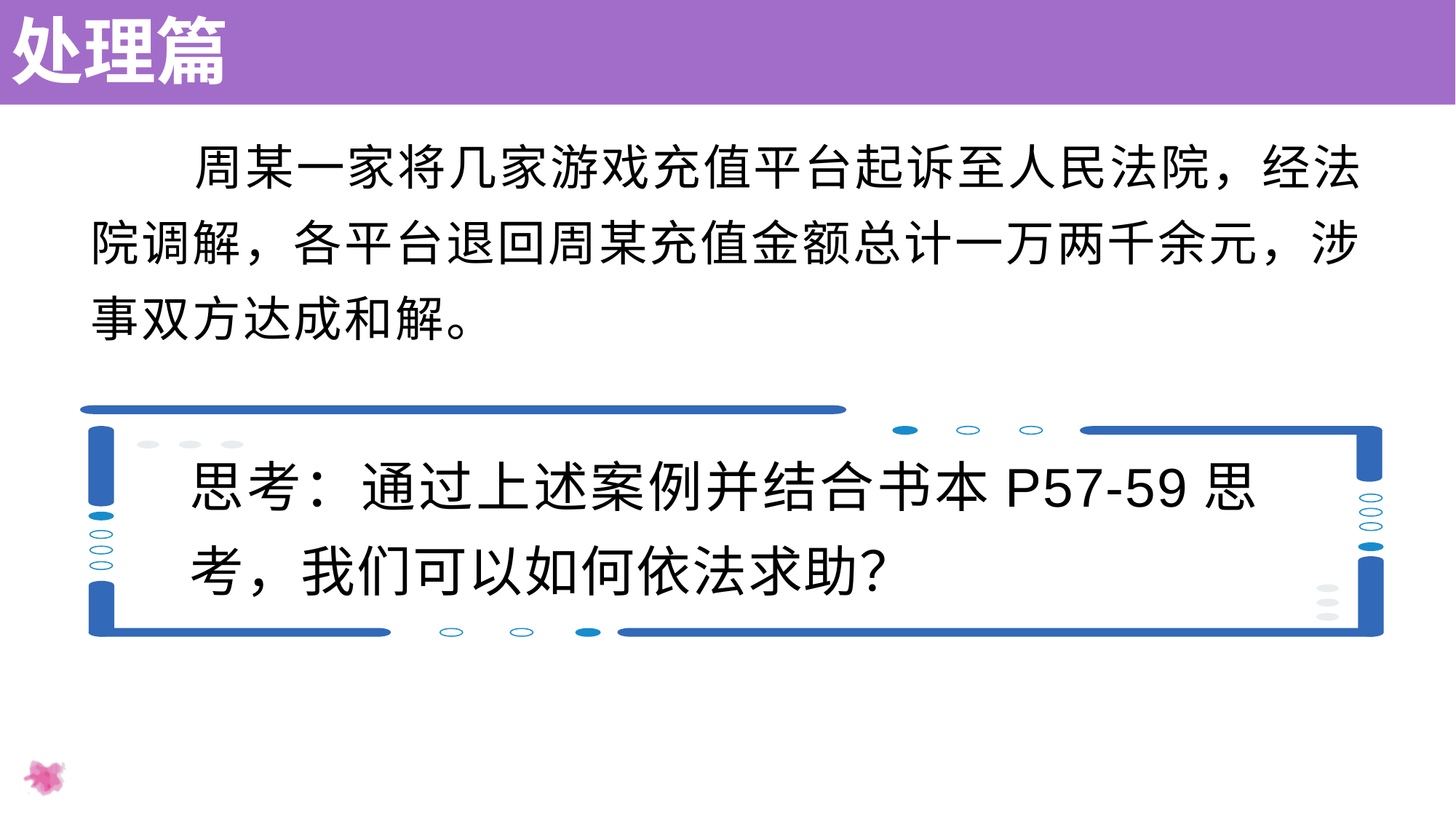

处理篇

#
       周某一家将几家游戏充值平台起诉至人民法院，经法院调解，各平台退回周某充值金额总计一万两千余元，涉事双方达成和解。

思考：通过上述案例并结合书本P57-59思考，我们可以如何依法求助？